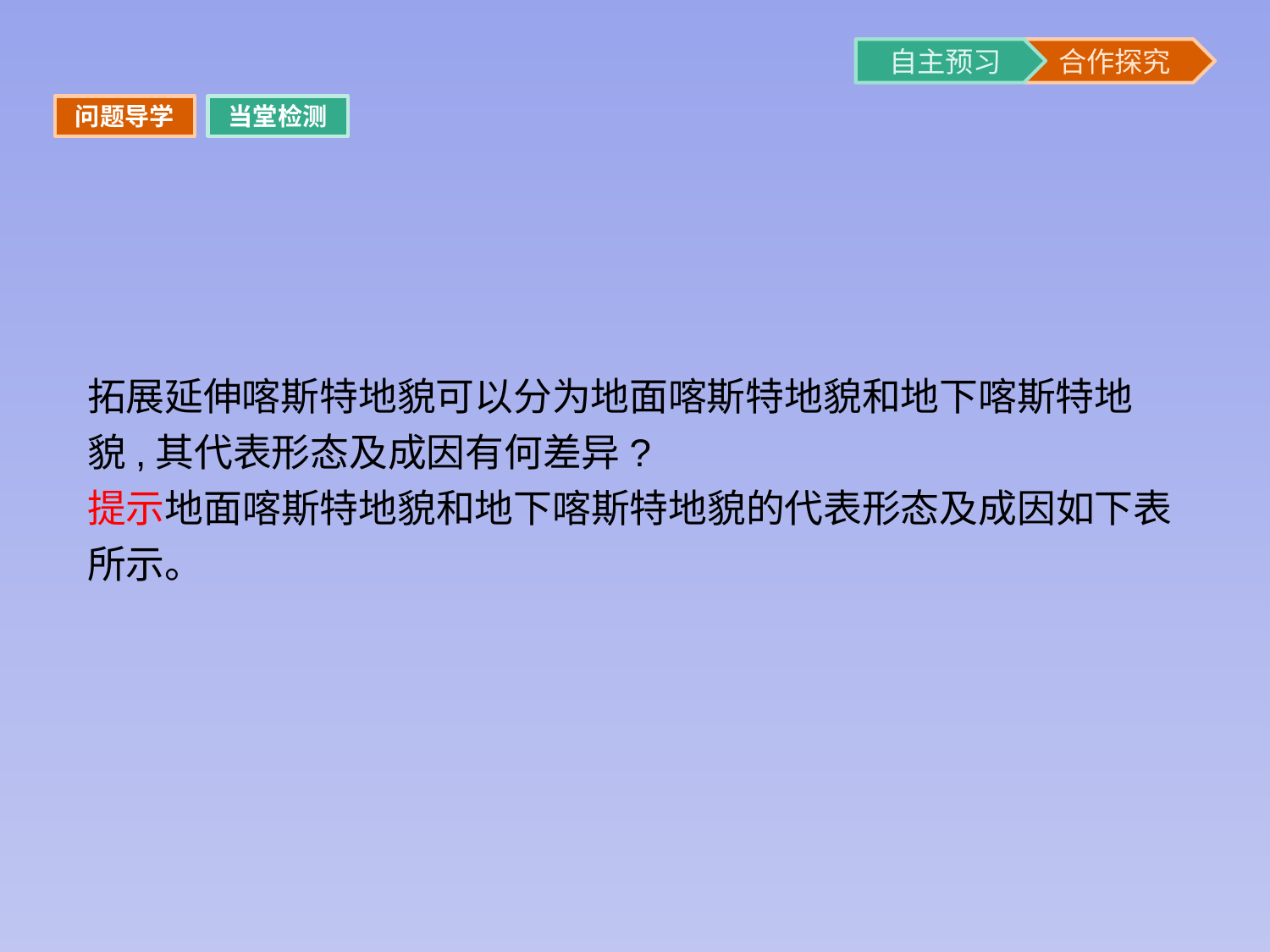

问题导学
当堂检测
拓展延伸喀斯特地貌可以分为地面喀斯特地貌和地下喀斯特地貌,其代表形态及成因有何差异?
提示地面喀斯特地貌和地下喀斯特地貌的代表形态及成因如下表所示。